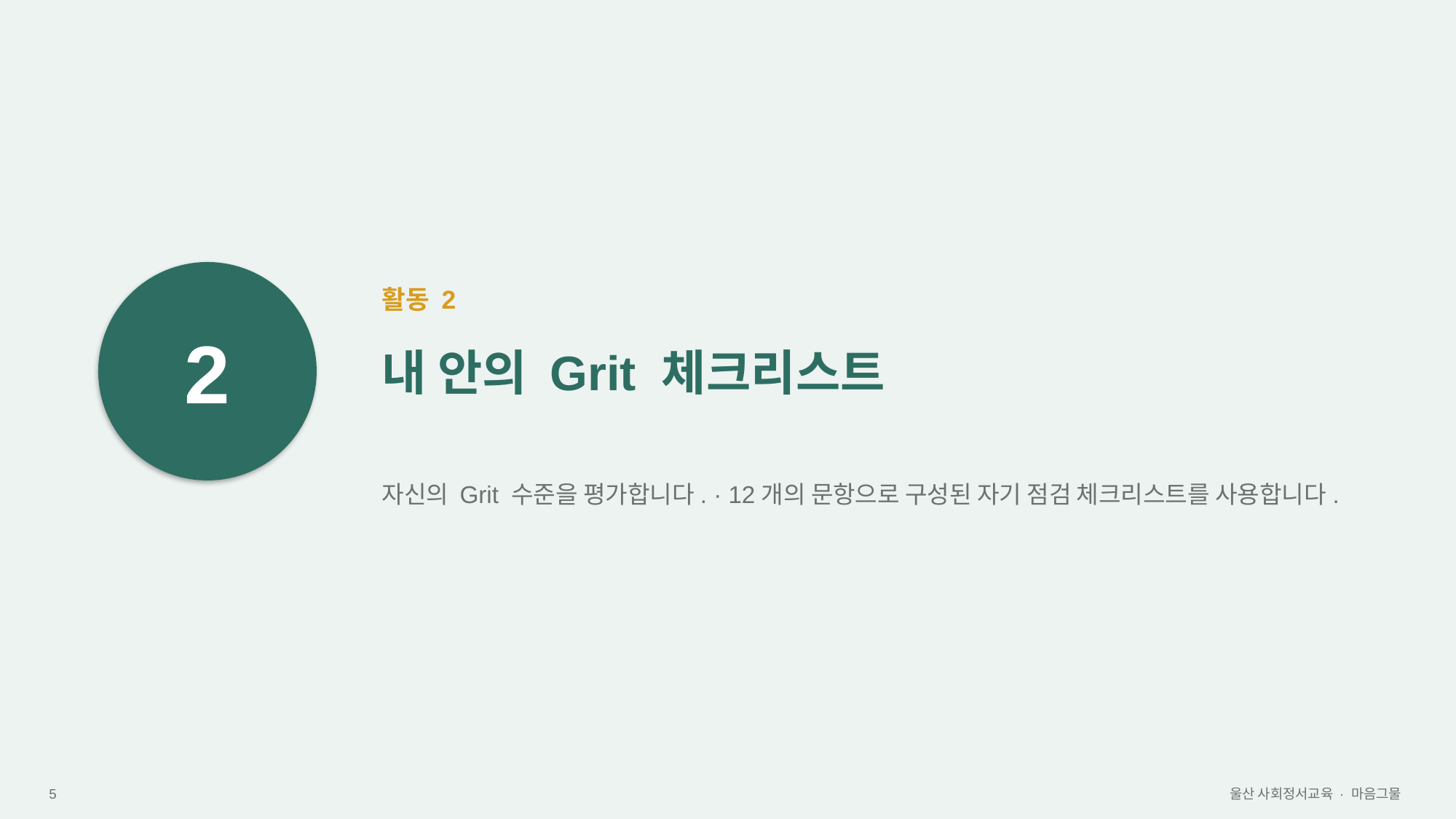

2
활동 2
내 안의 Grit 체크리스트
자신의 Grit 수준을 평가합니다. · 12개의 문항으로 구성된 자기 점검 체크리스트를 사용합니다.
5
울산 사회정서교육 · 마음그물